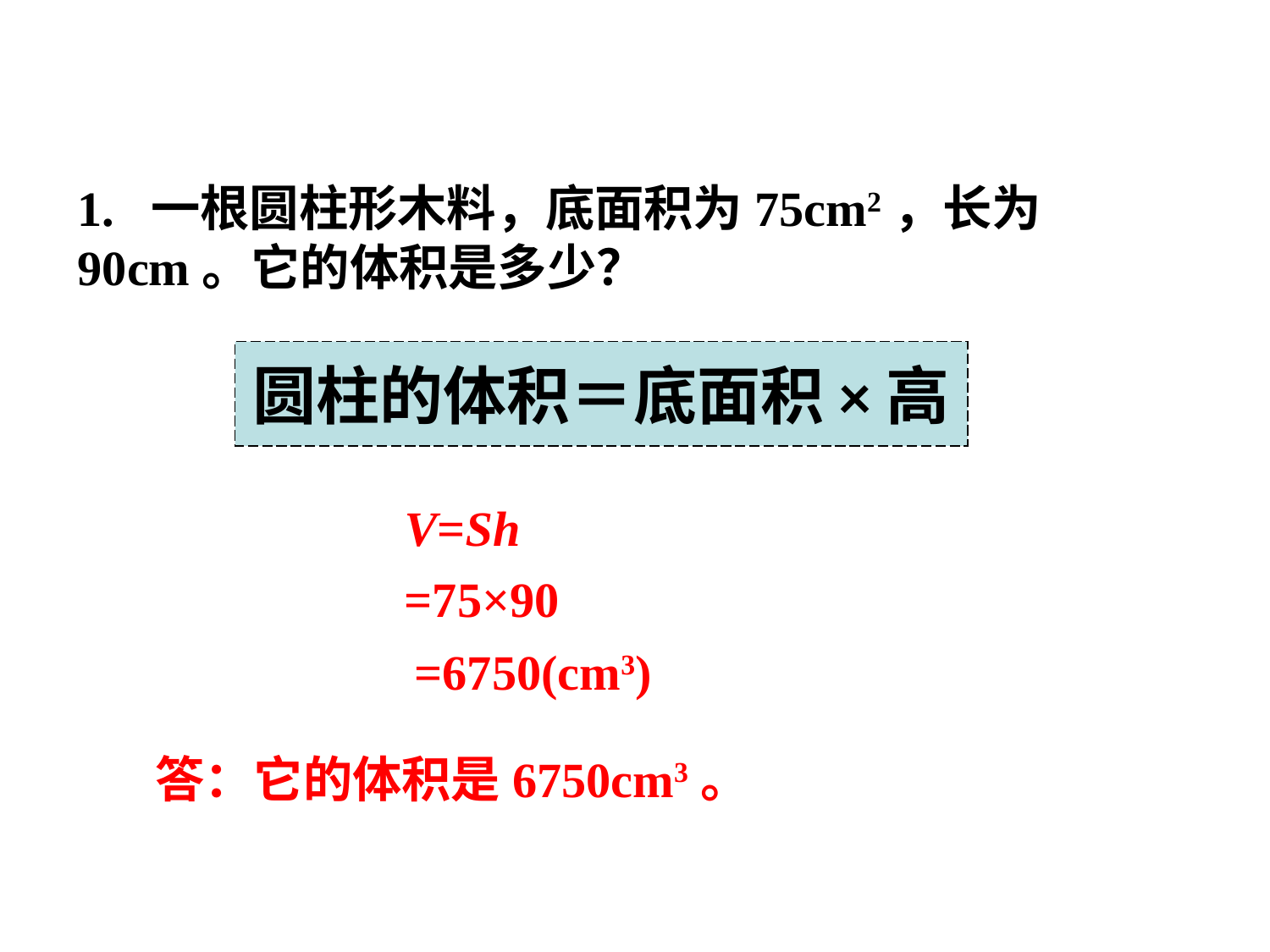

1.  一根圆柱形木料，底面积为75cm2，长为90cm。它的体积是多少？
圆柱的体积＝底面积×高
V=Sh
=75×90
=6750(cm3)
答：它的体积是6750cm3。